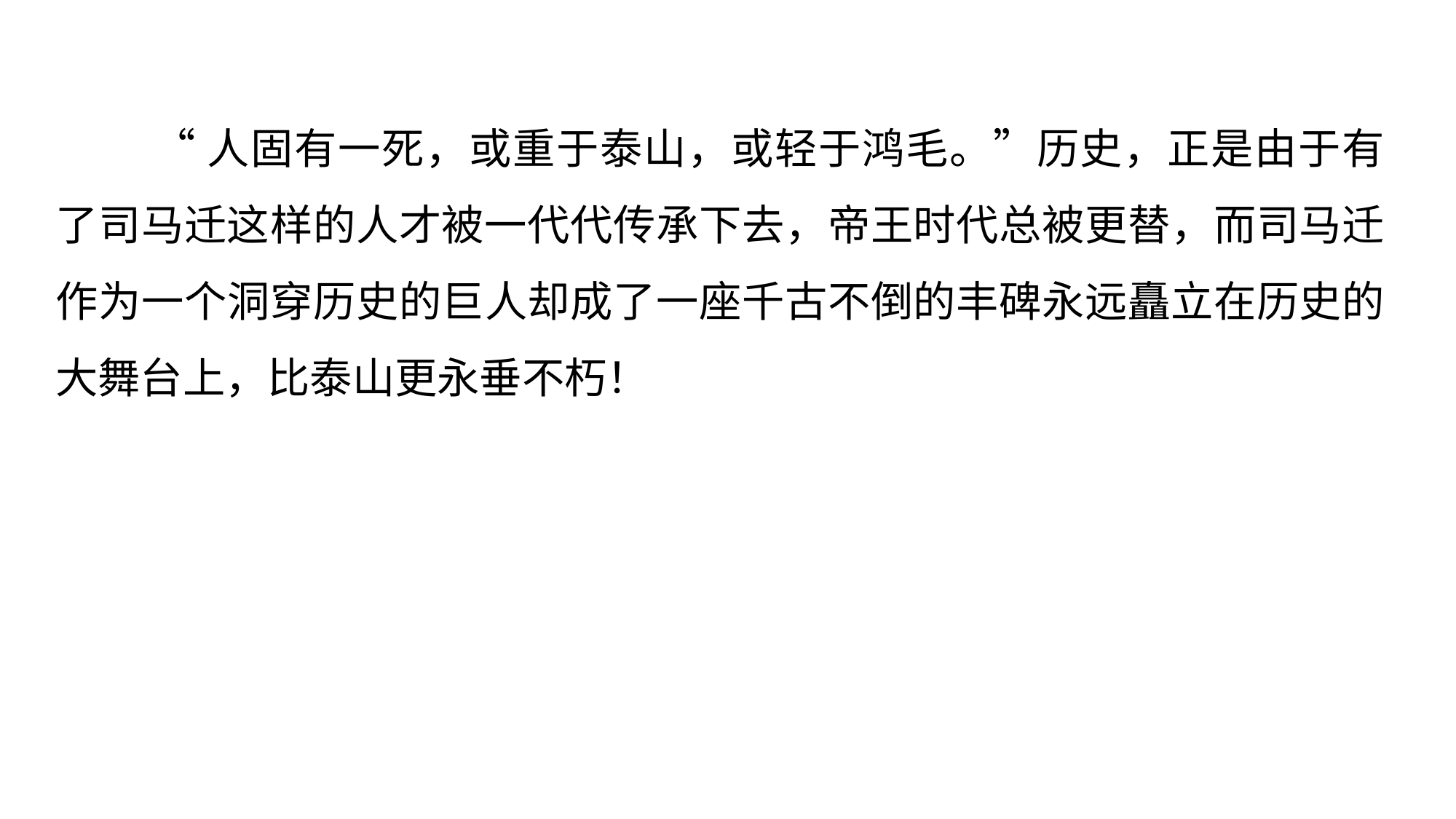

“人固有一死，或重于泰山，或轻于鸿毛。”历史，正是由于有了司马迁这样的人才被一代代传承下去，帝王时代总被更替，而司马迁作为一个洞穿历史的巨人却成了一座千古不倒的丰碑永远矗立在历史的大舞台上，比泰山更永垂不朽！